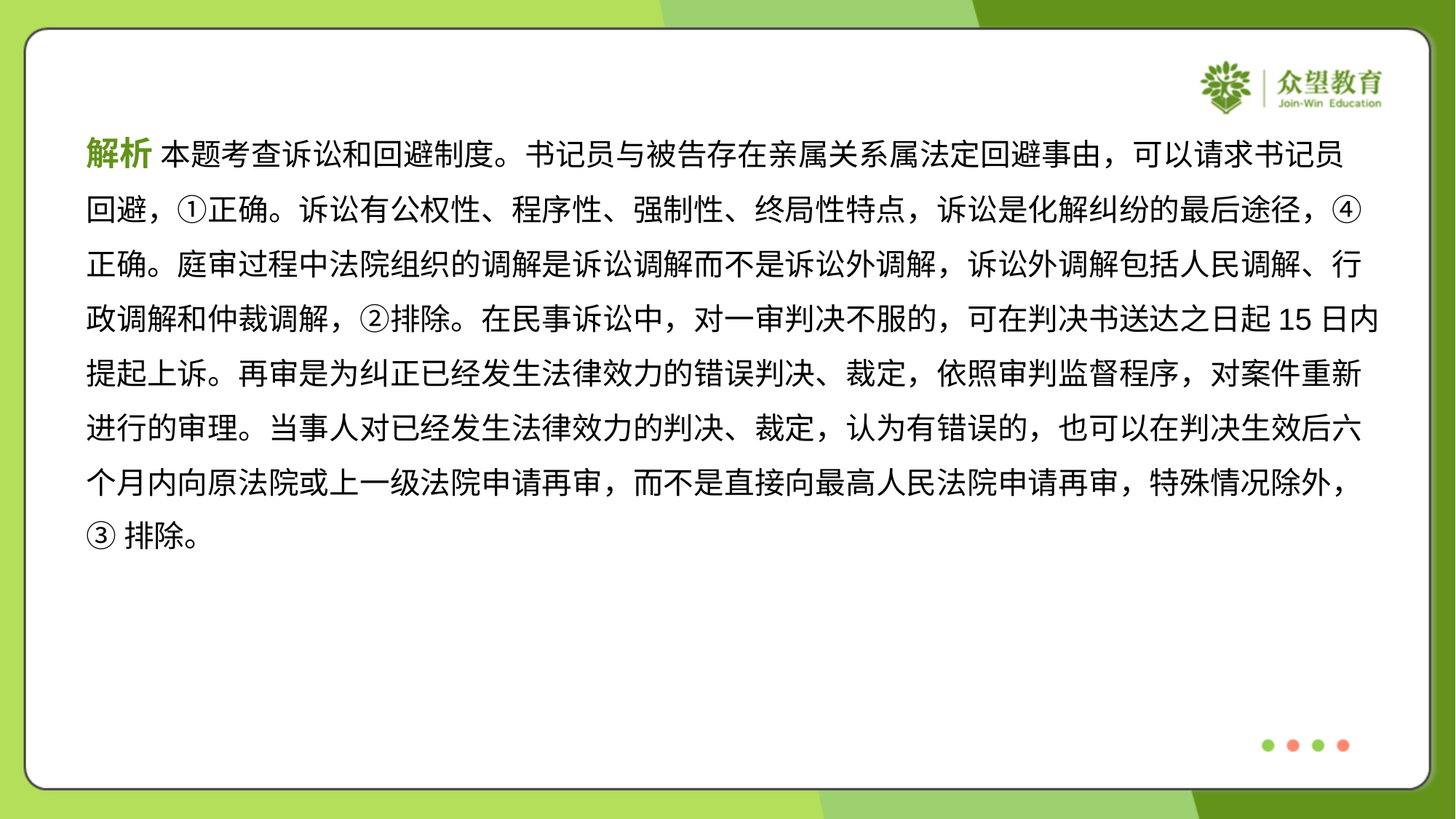

解析 本题考查诉讼和回避制度。书记员与被告存在亲属关系属法定回避事由，可以请求书记员
回避，①正确。诉讼有公权性、程序性、强制性、终局性特点，诉讼是化解纠纷的最后途径，④
正确。庭审过程中法院组织的调解是诉讼调解而不是诉讼外调解，诉讼外调解包括人民调解、行
政调解和仲裁调解，②排除。在民事诉讼中，对一审判决不服的，可在判决书送达之日起15日内
提起上诉。再审是为纠正已经发生法律效力的错误判决、裁定，依照审判监督程序，对案件重新
进行的审理。当事人对已经发生法律效力的判决、裁定，认为有错误的，也可以在判决生效后六
个月内向原法院或上一级法院申请再审，而不是直接向最高人民法院申请再审，特殊情况除外，
③排除。